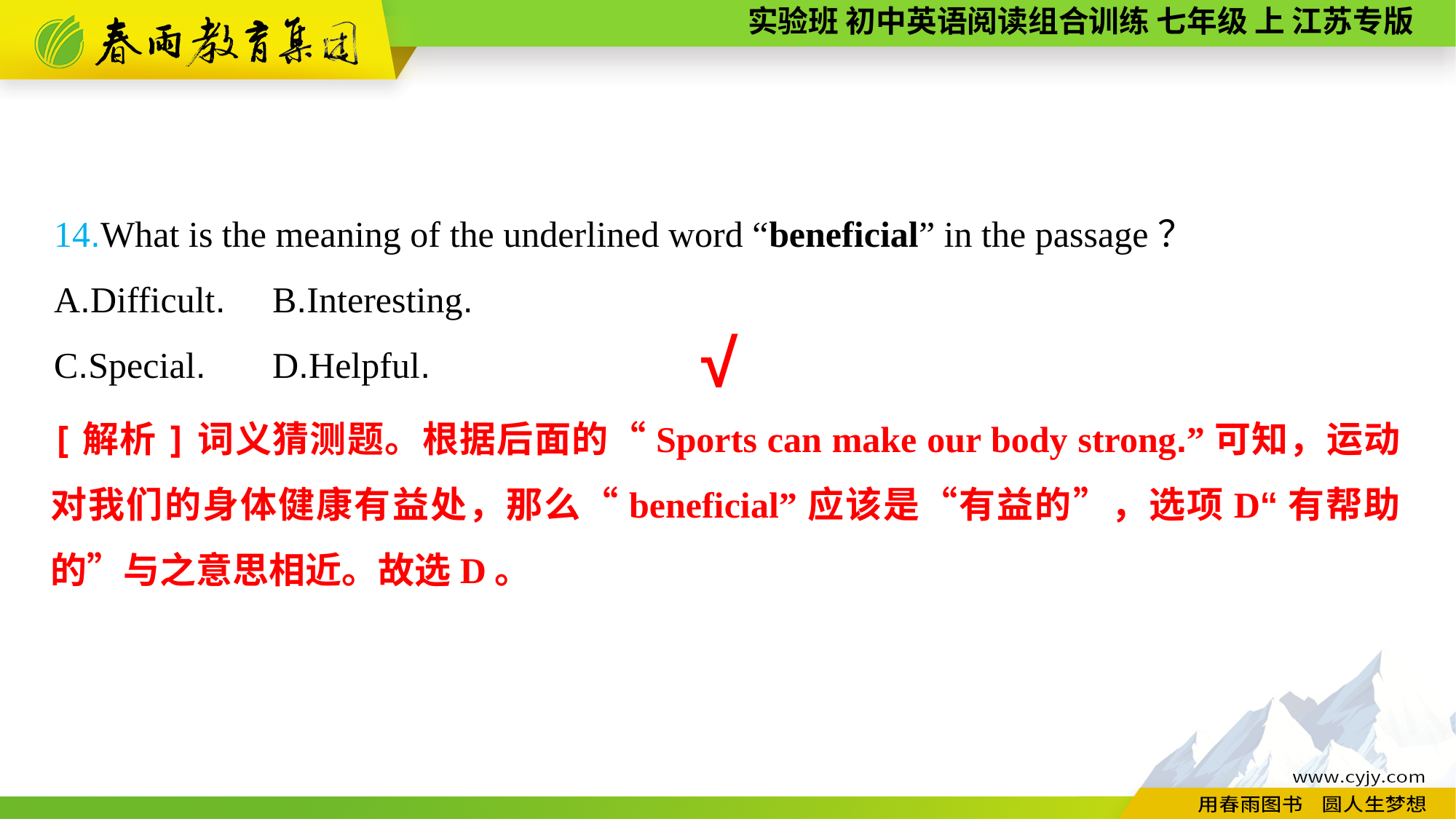

14.What is the meaning of the underlined word “beneficial” in the passage？
A.Difficult.	B.Interesting.
C.Special.	D.Helpful.
√
[解析]词义猜测题。根据后面的“Sports can make our body strong.”可知，运动对我们的身体健康有益处，那么“beneficial”应该是“有益的”，选项D“有帮助的”与之意思相近。故选D。